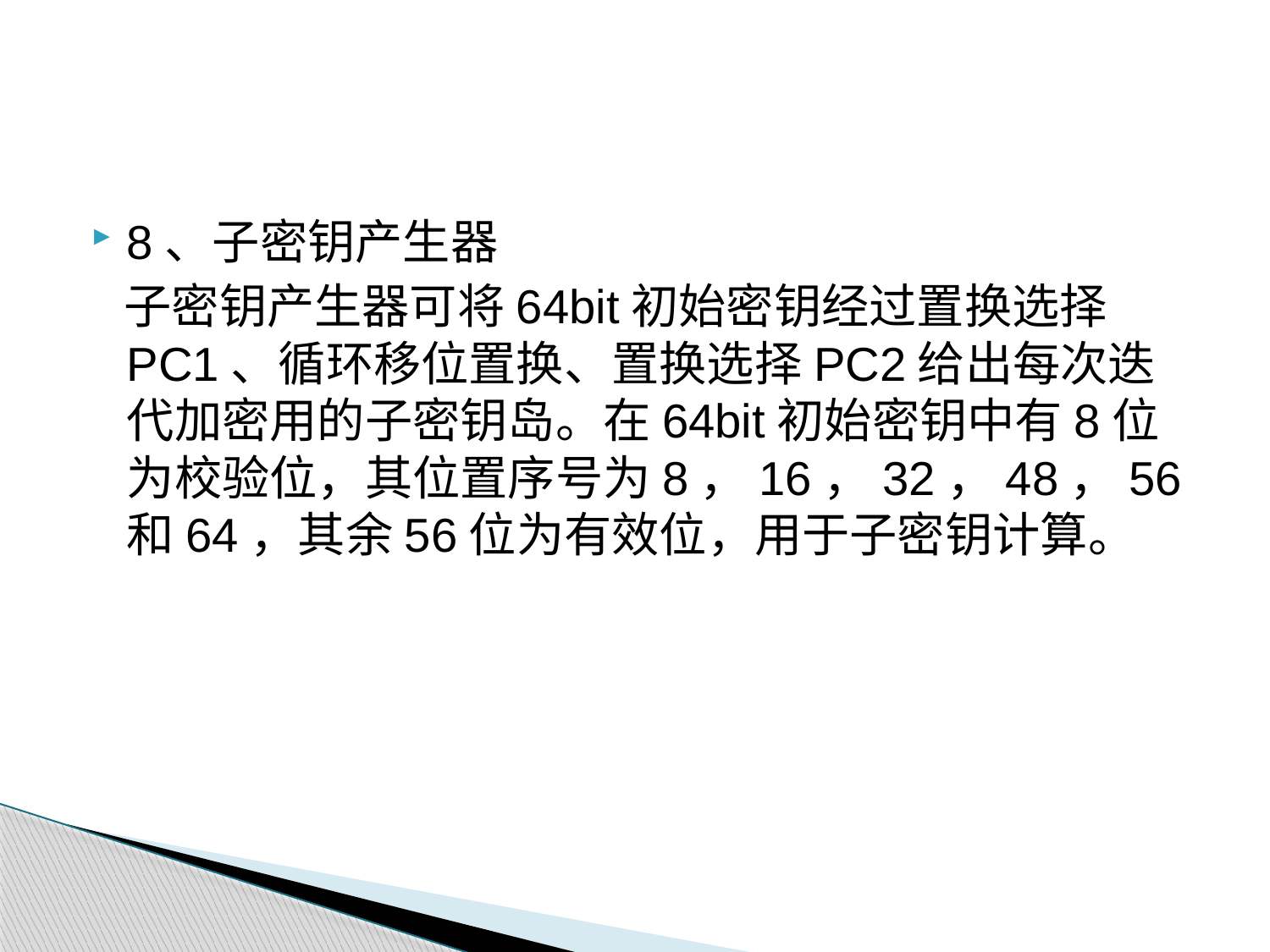

#
8、子密钥产生器
  子密钥产生器可将64bit初始密钥经过置换选择PC1、循环移位置换、置换选择PC2给出每次迭代加密用的子密钥岛。在64bit初始密钥中有8位为校验位，其位置序号为8，16，32，48，56和64，其余56位为有效位，用于子密钥计算。